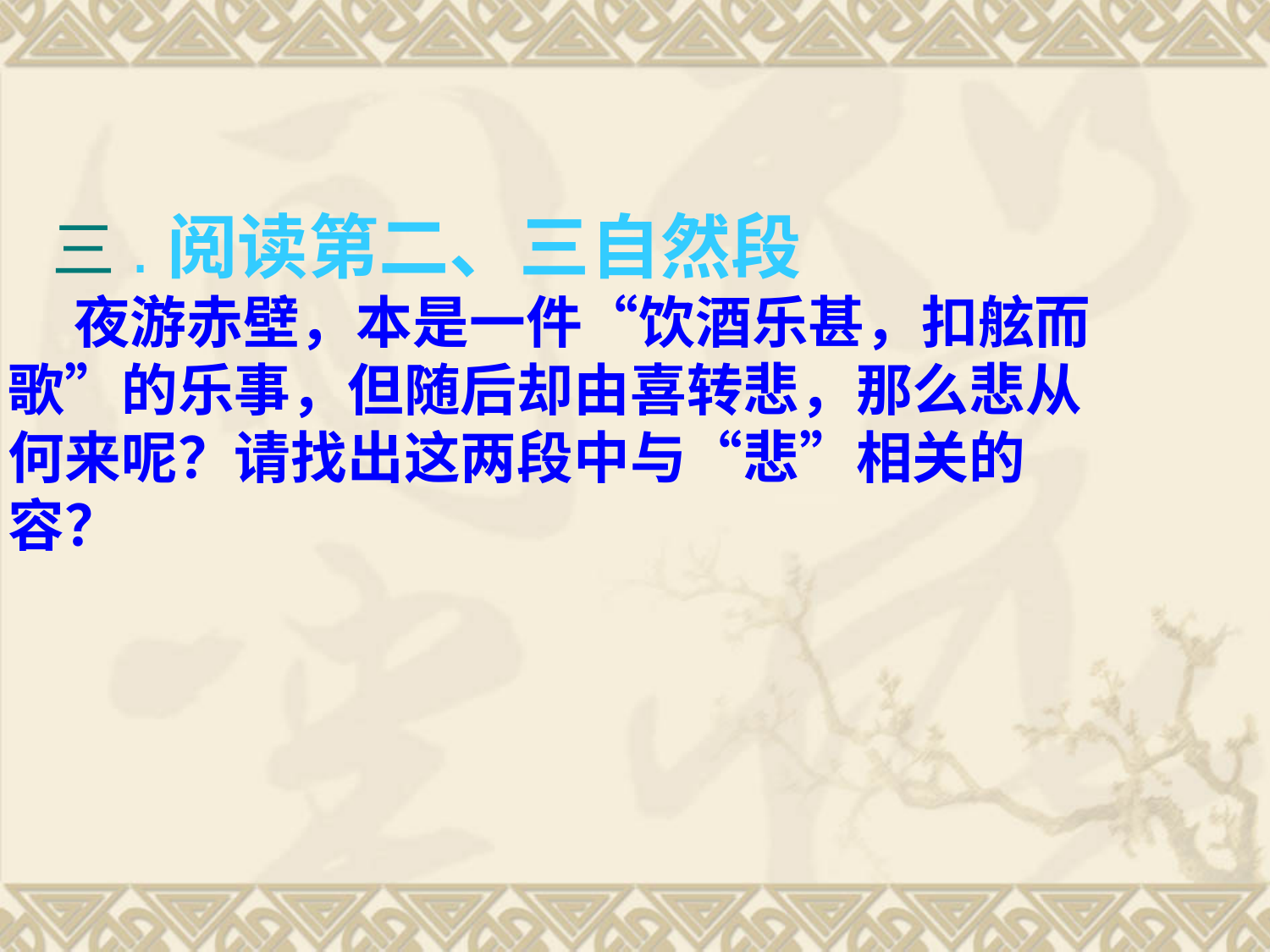

三.阅读第二、三自然段
    夜游赤壁，本是一件“饮酒乐甚，扣舷而歌”的乐事，但随后却由喜转悲，那么悲从何来呢？请找出这两段中与“悲”相关的容？